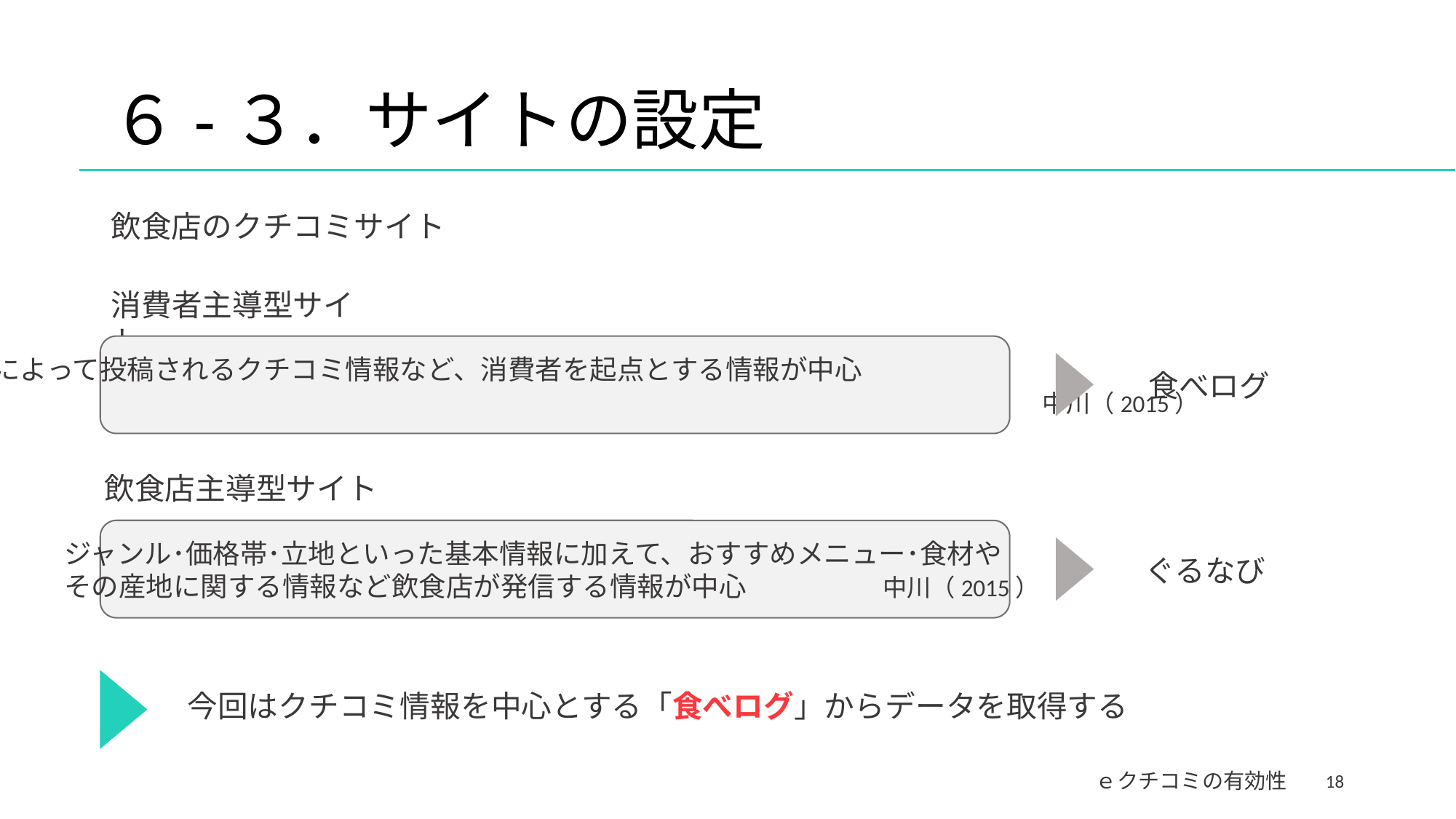

# ６-３．サイトの設定
飲食店のクチコミサイト
消費者主導型サイト

消費者によって投稿されるクチコミ情報など、消費者を起点とする情報が中心
　　　　　　　　　　　　　　　　　　　　　　　　　　　　　　　　　　　　　　　　  　中川（2015）
食べログ

飲食店主導型サイト

ジャンル･価格帯･立地といった基本情報に加えて、おすすめメニュー･食材や
その産地に関する情報など飲食店が発信する情報が中心　　　　　中川（2015）
ぐるなび

今回はクチコミ情報を中心とする「食べログ」からデータを取得する

18
ｅクチコミの有効性